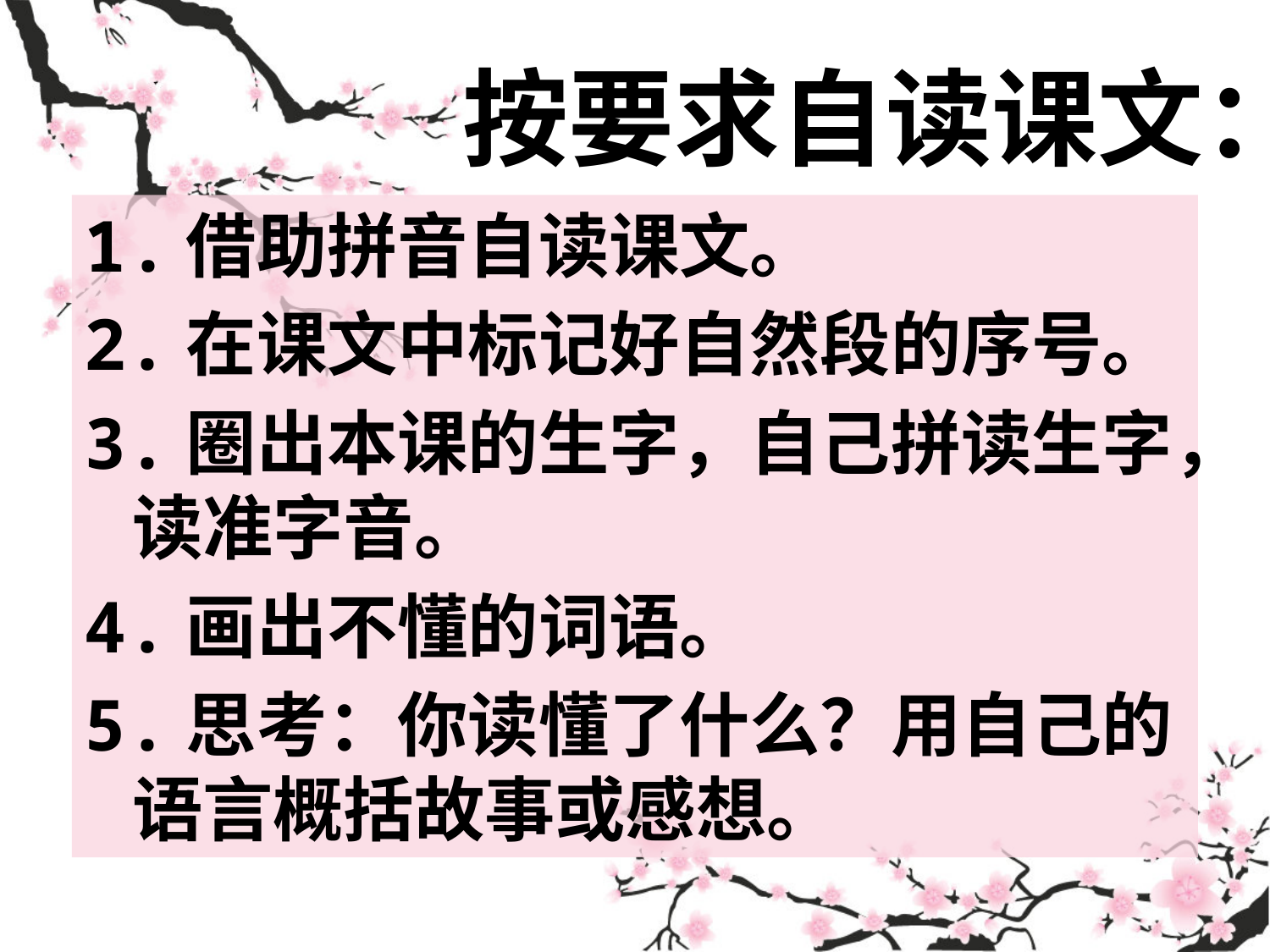

# 按要求自读课文：
1.借助拼音自读课文。
2.在课文中标记好自然段的序号。
3.圈出本课的生字，自己拼读生字，读准字音。
4.画出不懂的词语。
5.思考：你读懂了什么？用自己的语言概括故事或感想。